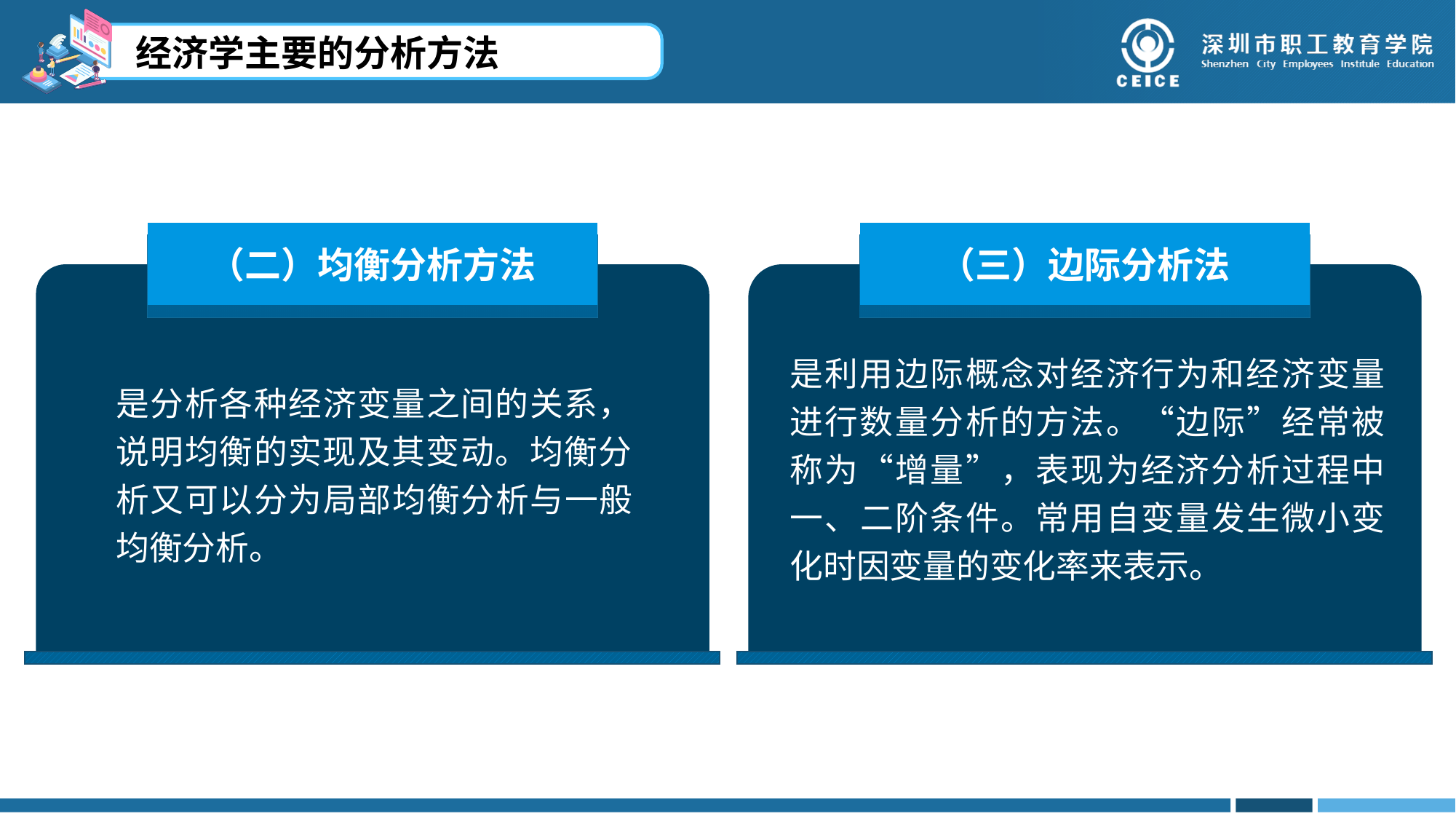

经济学主要的分析方法
（二）均衡分析方法
（三）边际分析法

是利用边际概念对经济行为和经济变量进行数量分析的方法。“边际”经常被称为“增量”，表现为经济分析过程中一、二阶条件。常用自变量发生微小变化时因变量的变化率来表示。
是分析各种经济变量之间的关系，说明均衡的实现及其变动。均衡分析又可以分为局部均衡分析与一般均衡分析。